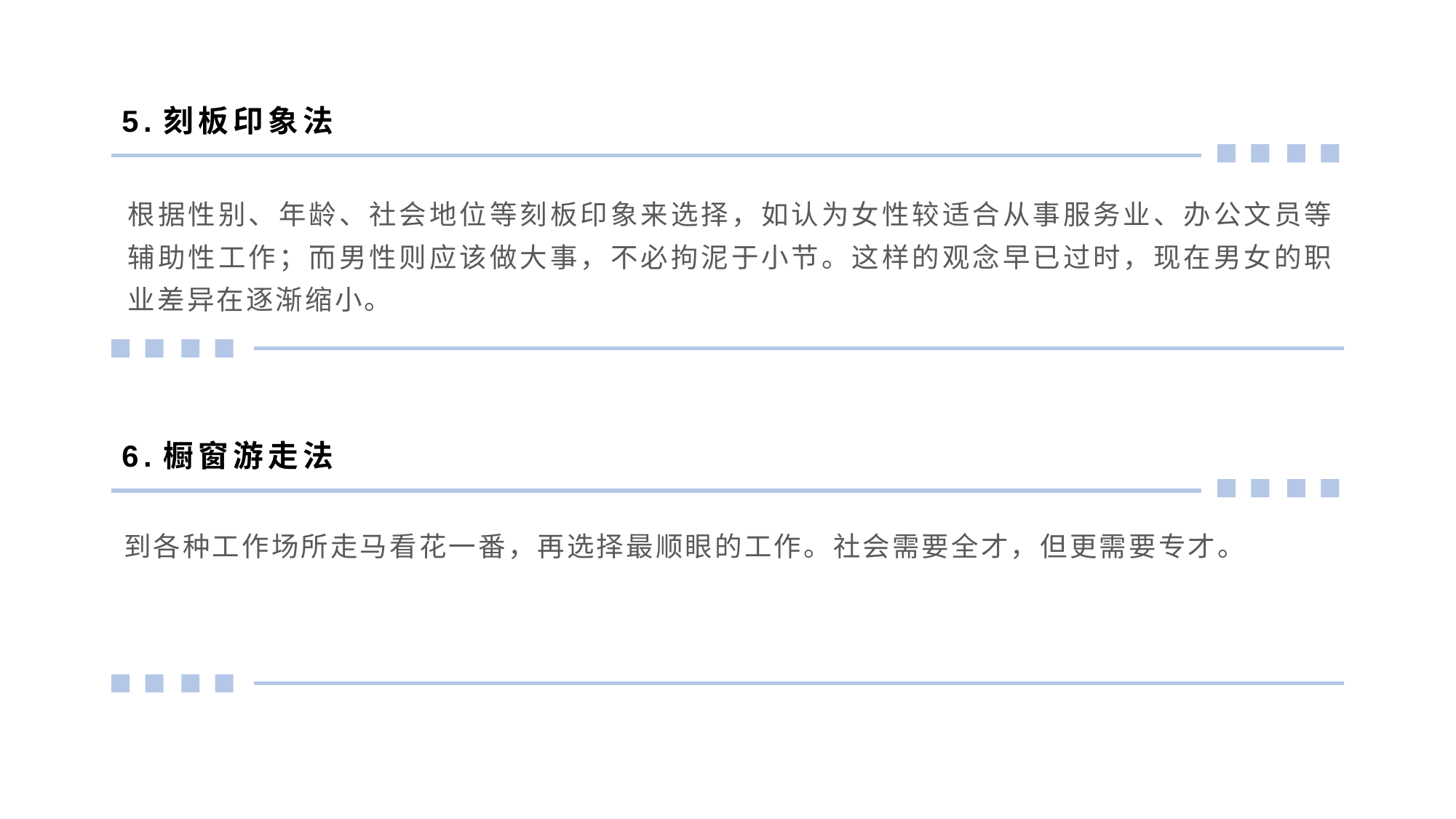

5.刻板印象法

根据性别、年龄、社会地位等刻板印象来选择，如认为女性较适合从事服务业、办公文员等辅助性工作；而男性则应该做大事，不必拘泥于小节。这样的观念早已过时，现在男女的职业差异在逐渐缩小。
6.橱窗游走法

到各种工作场所走马看花一番，再选择最顺眼的工作。社会需要全才，但更需要专才。